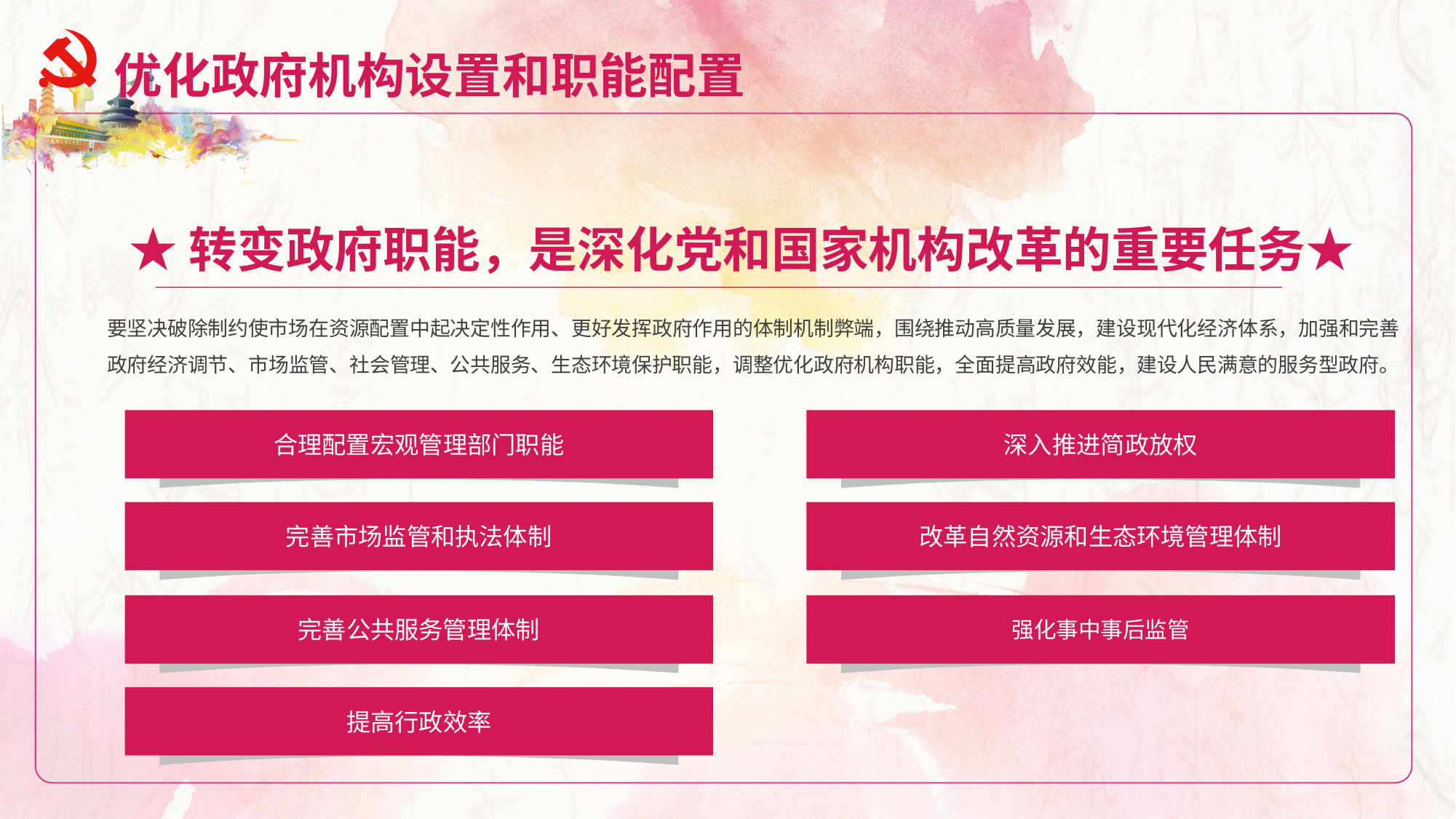

优化政府机构设置和职能配置
★转变政府职能，是深化党和国家机构改革的重要任务★
要坚决破除制约使市场在资源配置中起决定性作用、更好发挥政府作用的体制机制弊端，围绕推动高质量发展，建设现代化经济体系，加强和完善政府经济调节、市场监管、社会管理、公共服务、生态环境保护职能，调整优化政府机构职能，全面提高政府效能，建设人民满意的服务型政府。
合理配置宏观管理部门职能

深入推进简政放权

完善市场监管和执法体制

改革自然资源和生态环境管理体制

完善公共服务管理体制

强化事中事后监管

提高行政效率